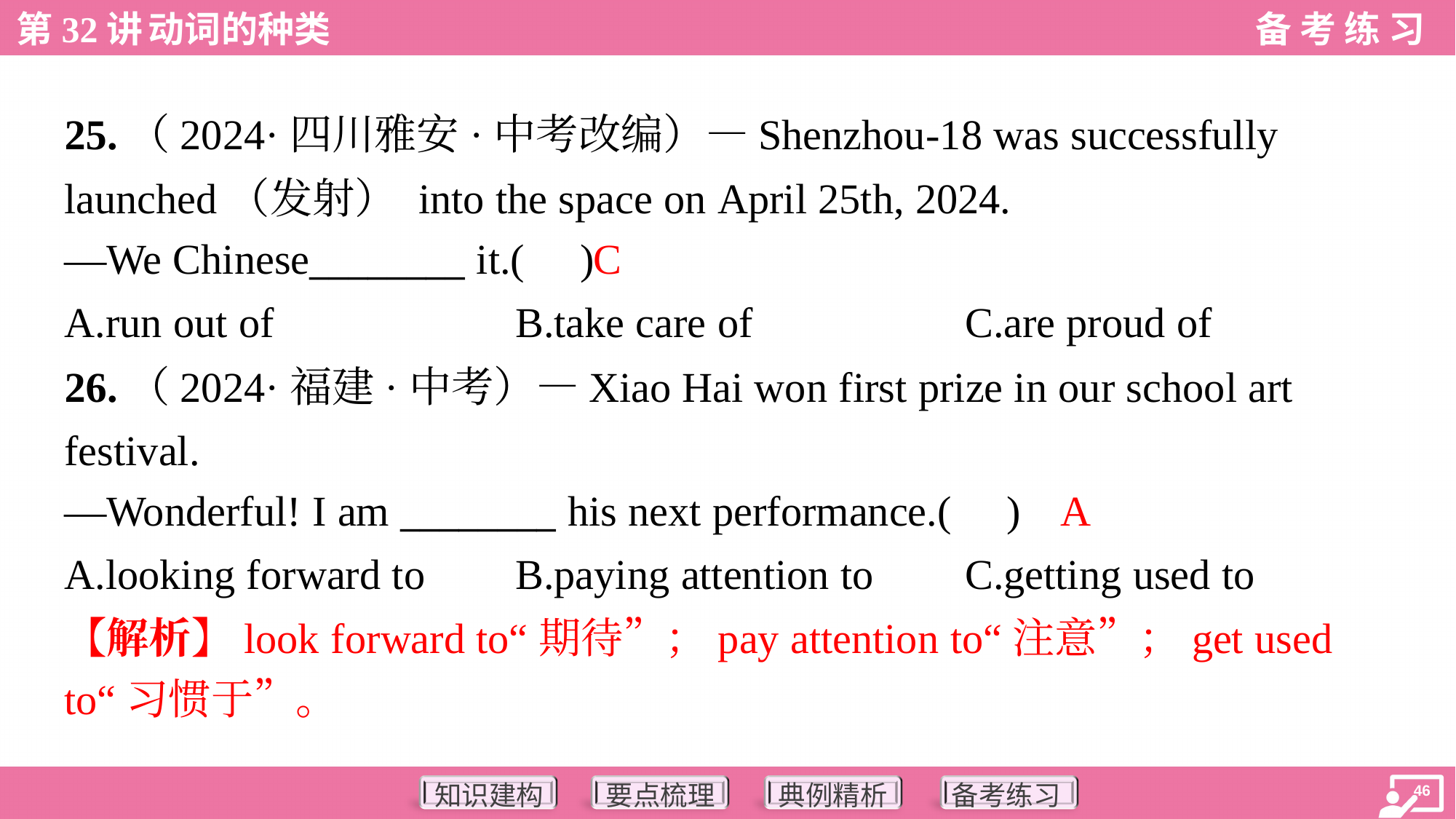

25.（2024·四川雅安·中考改编）—Shenzhou-18 was successfully
launched（发射） into the space on April 25th, 2024.
—We Chinese________ it.(     )
C
A.run out of	B.take care of	C.are proud of
26.（2024·福建·中考）—Xiao Hai won first prize in our school art
festival.
—Wonderful! I am ________ his next performance.(     )
A
A.looking forward to	B.paying attention to	C.getting used to
【解析】look forward to“期待”；pay attention to“注意”；get used
to“习惯于”。